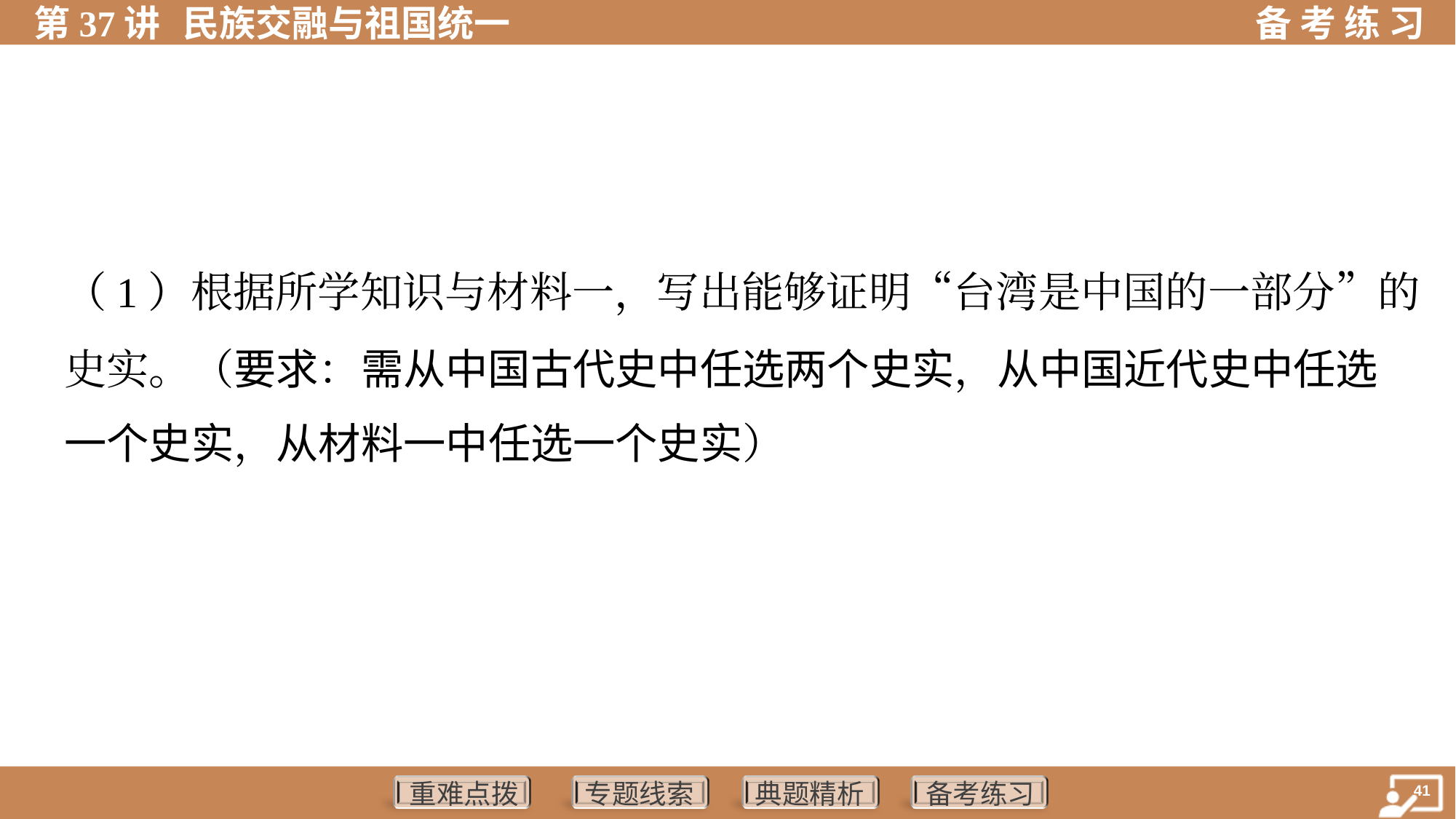

（1）根据所学知识与材料一，写出能够证明“台湾是中国的一部分”的
史实。（要求：需从中国古代史中任选两个史实，从中国近代史中任选
一个史实，从材料一中任选一个史实）